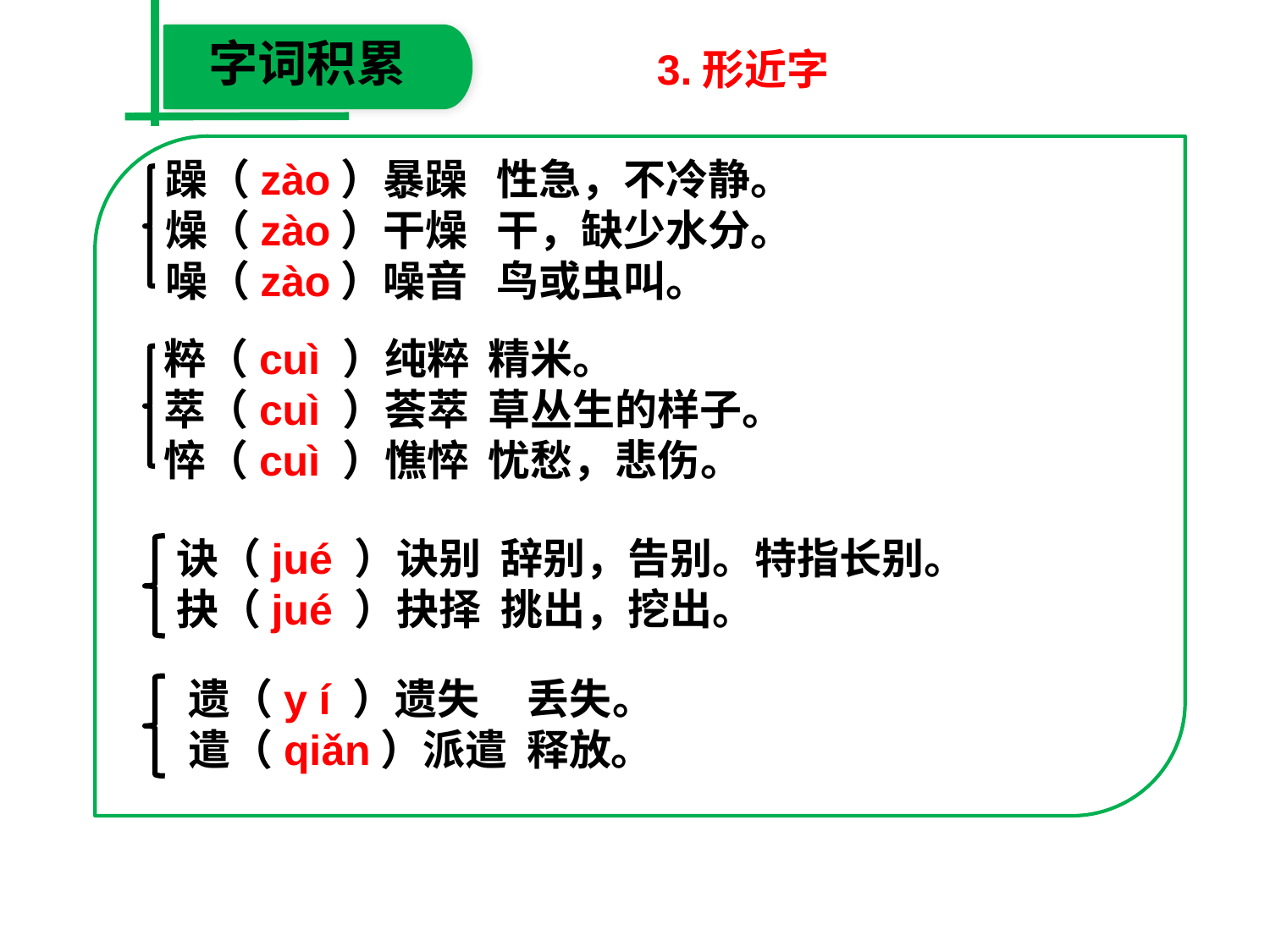

字词积累
3.形近字

躁（zào）暴躁   性急，不冷静。
燥（zào）干燥   干，缺少水分。
噪（zào）噪音   鸟或虫叫。

粹（cuì ）纯粹  精米。
萃（cuì ）荟萃  草丛生的样子。
悴（cuì ）憔悴  忧愁，悲伤。

诀（jué ）诀别  辞别，告别。特指长别。
抉（jué ）抉择  挑出，挖出。

遗（y í ）遗失     丢失。
遣（qiǎn）派遣  释放。